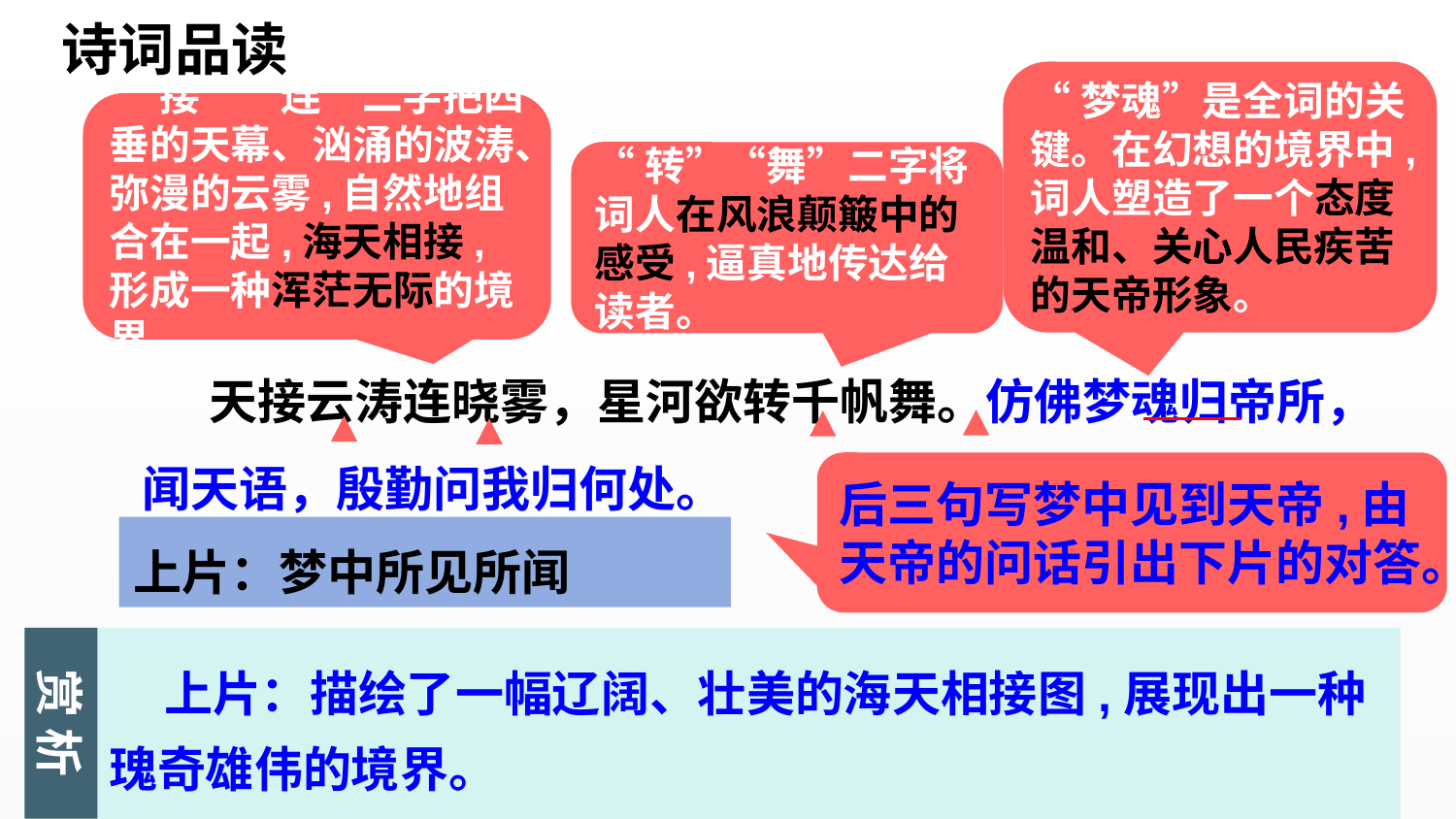

诗词品读
“梦魂”是全词的关键。在幻想的境界中,词人塑造了一个态度温和、关心人民疾苦的天帝形象。
“接”“连”二字把四垂的天幕、汹涌的波涛、弥漫的云雾,自然地组合在一起,海天相接,形成一种浑茫无际的境界。
“转”“舞”二字将词人在风浪颠簸中的感受,逼真地传达给读者。
     天接云涛连晓雾，星河欲转千帆舞。仿佛梦魂归帝所，闻天语，殷勤问我归何处。

后三句写梦中见到天帝,由天帝的问话引出下片的对答。
上片：梦中所见所闻
赏 析

    上片：描绘了一幅辽阔、壮美的海天相接图,展现出一种瑰奇雄伟的境界。